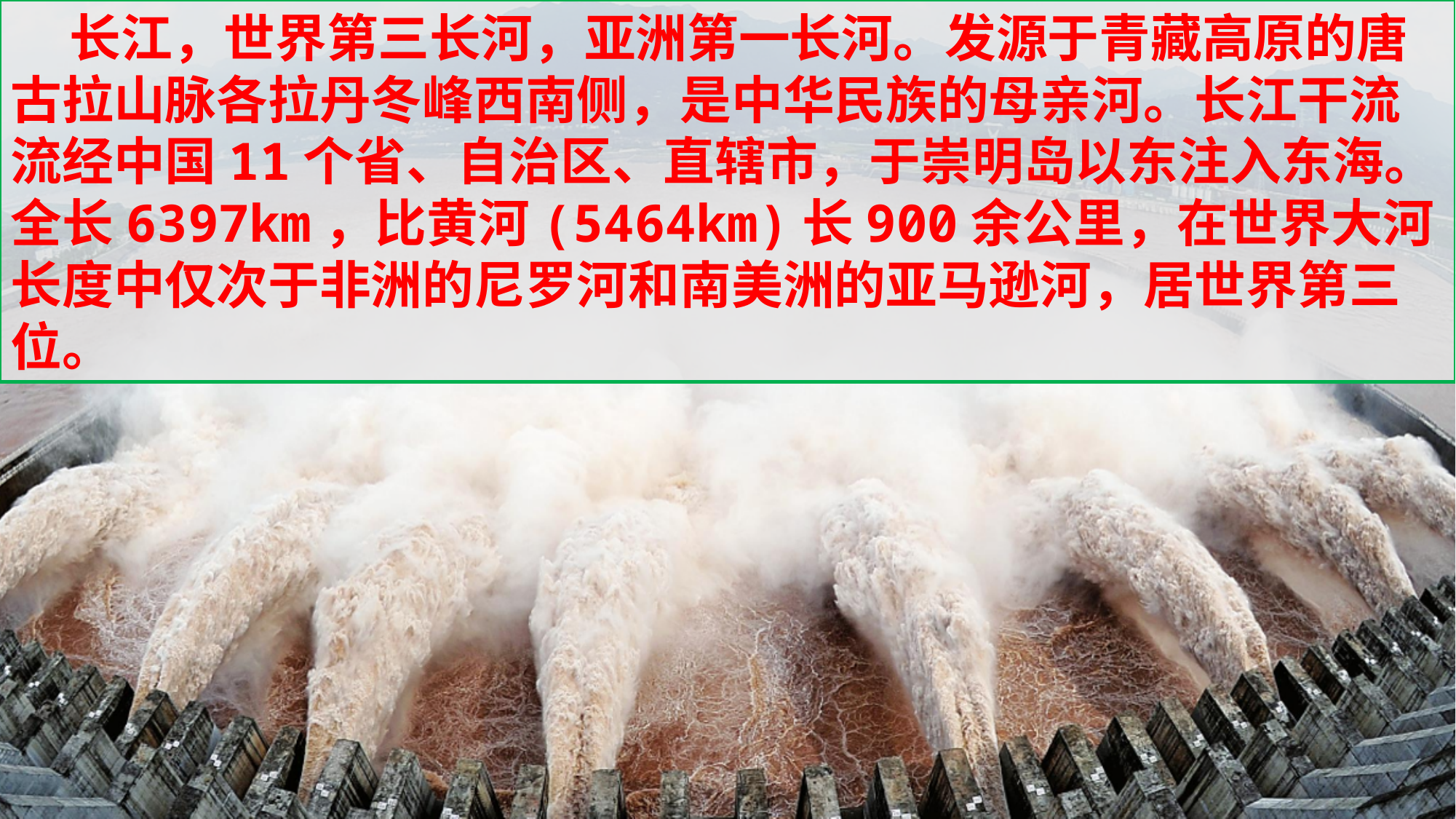

长江，世界第三长河，亚洲第一长河。发源于青藏高原的唐古拉山脉各拉丹冬峰西南侧，是中华民族的母亲河。长江干流流经中国11个省、自治区、直辖市，于崇明岛以东注入东海。全长6397km，比黄河(5464km)长900余公里，在世界大河长度中仅次于非洲的尼罗河和南美洲的亚马逊河，居世界第三位。